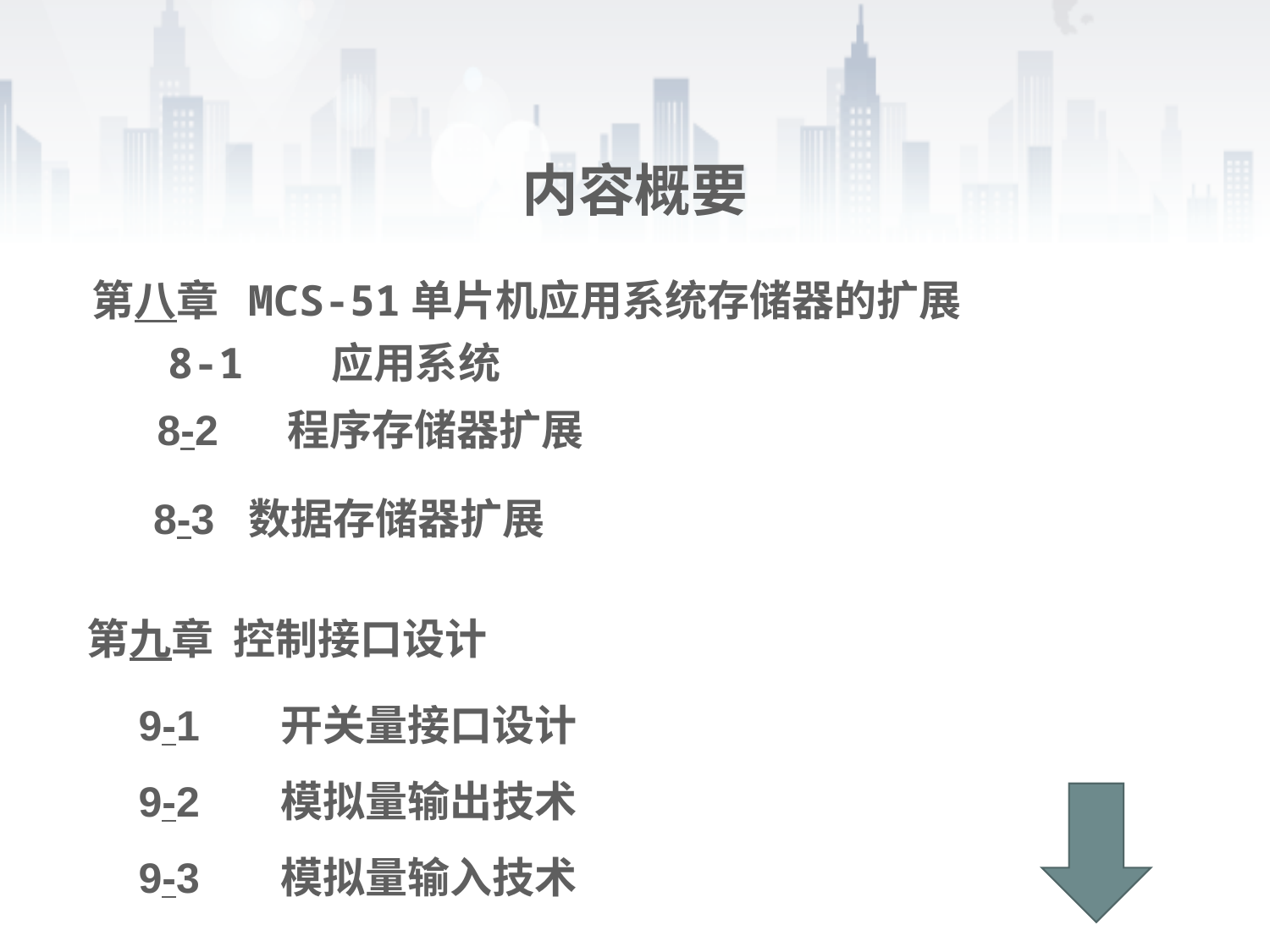

# 内容概要
第八章  MCS-51单片机应用系统存储器的扩展
   8-1   应用系统
   8-2     程序存储器扩展
 8-3  数据存储器扩展
 第九章  控制接口设计
      9-1      开关量接口设计
      9-2      模拟量输出技术
      9-3      模拟量输入技术